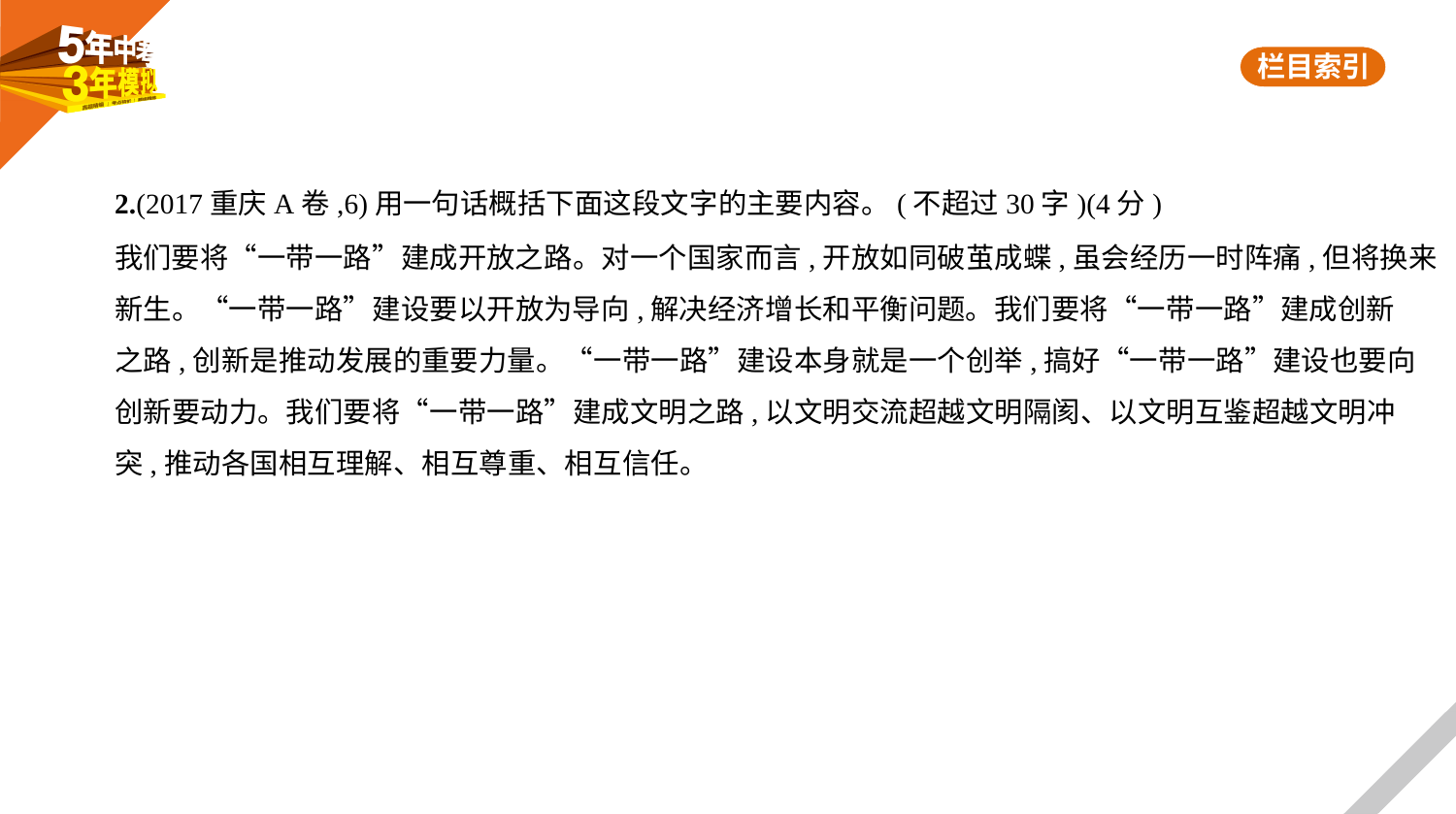

2.(2017重庆A卷,6)用一句话概括下面这段文字的主要内容。(不超过30字)(4分)
我们要将“一带一路”建成开放之路。对一个国家而言,开放如同破茧成蝶,虽会经历一时阵痛,但将换来
新生。“一带一路”建设要以开放为导向,解决经济增长和平衡问题。我们要将“一带一路”建成创新
之路,创新是推动发展的重要力量。“一带一路”建设本身就是一个创举,搞好“一带一路”建设也要向
创新要动力。我们要将“一带一路”建成文明之路,以文明交流超越文明隔阂、以文明互鉴超越文明冲
突,推动各国相互理解、相互尊重、相互信任。
|  |  |  |  |  |  |  |  |  |  |  |  |  |  |  |
| --- | --- | --- | --- | --- | --- | --- | --- | --- | --- | --- | --- | --- | --- | --- |
|  |  |  |  |  |  |  |  |  |  |  |  |  |  |  |